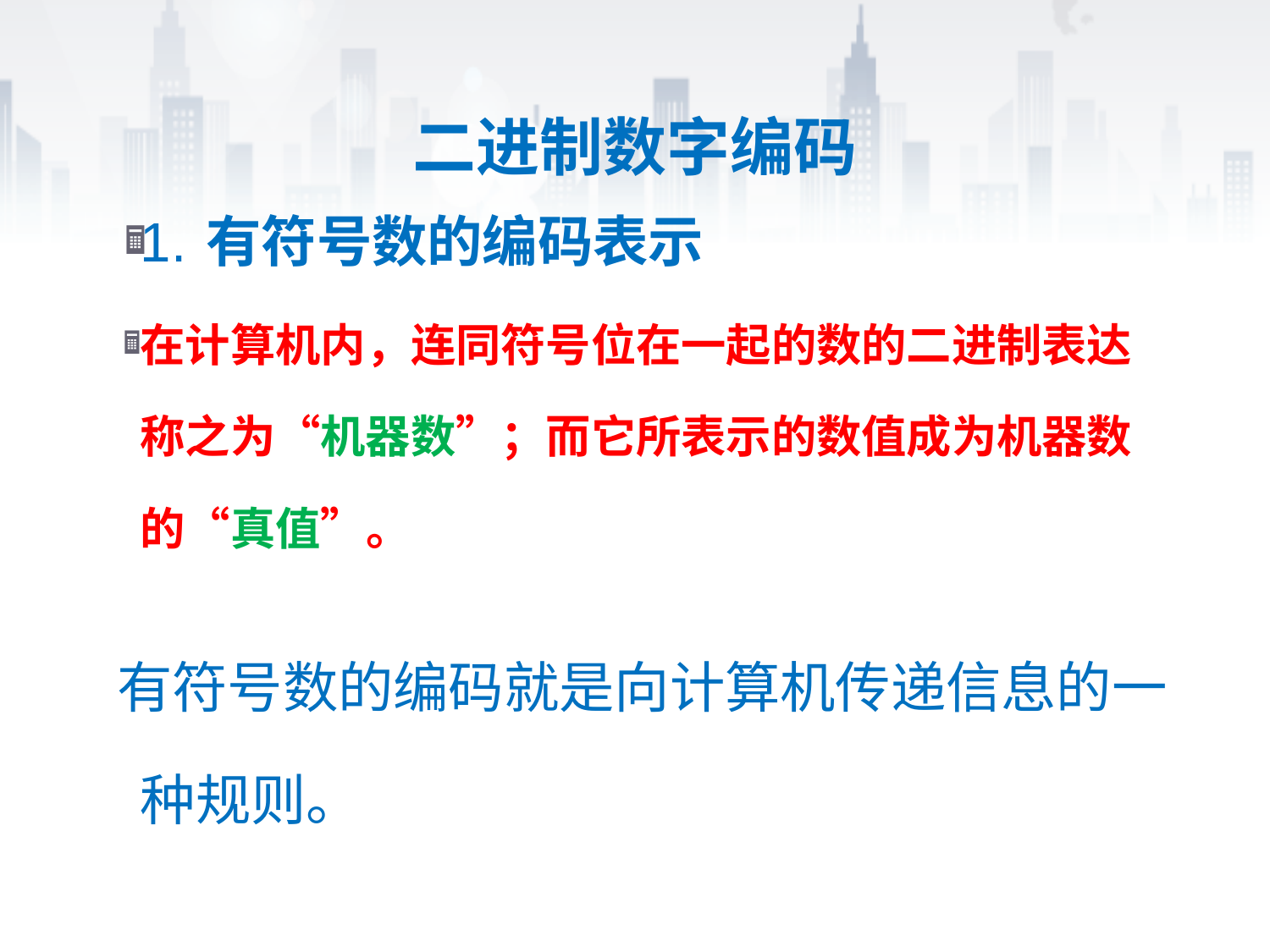

# 二进制数字编码
1. 有符号数的编码表示
在计算机内，连同符号位在一起的数的二进制表达称之为“机器数”；而它所表示的数值成为机器数的“真值”。

有符号数的编码就是向计算机传递信息的一种规则。